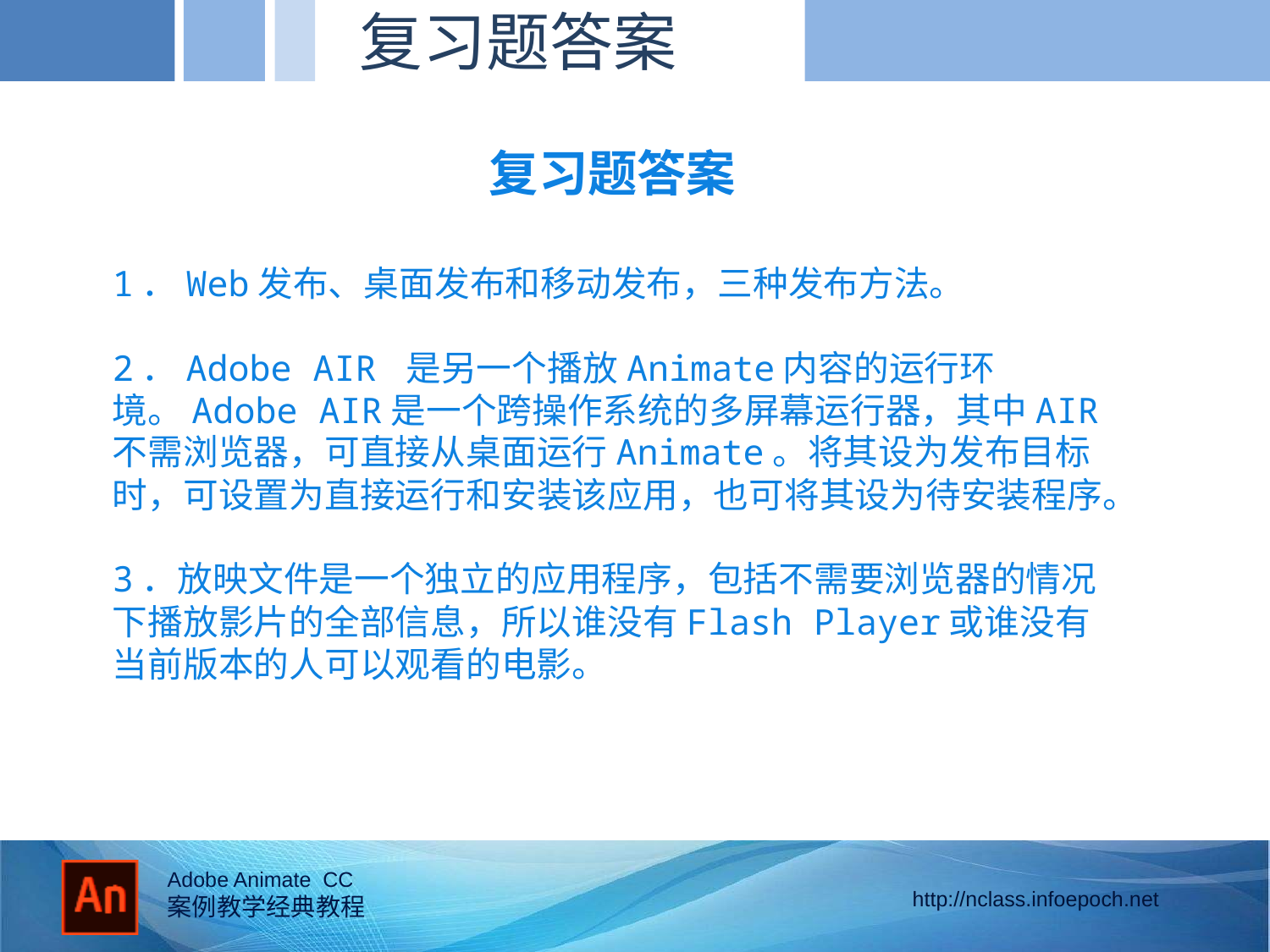

复习题答案
复习题答案

1．Web发布、桌面发布和移动发布，三种发布方法。

2．Adobe AIR 是另一个播放Animate内容的运行环境。Adobe AIR是一个跨操作系统的多屏幕运行器，其中AIR不需浏览器，可直接从桌面运行Animate。将其设为发布目标时，可设置为直接运行和安装该应用，也可将其设为待安装程序。

3．放映文件是一个独立的应用程序，包括不需要浏览器的情况下播放影片的全部信息，所以谁没有Flash Player或谁没有当前版本的人可以观看的电影。
的径向